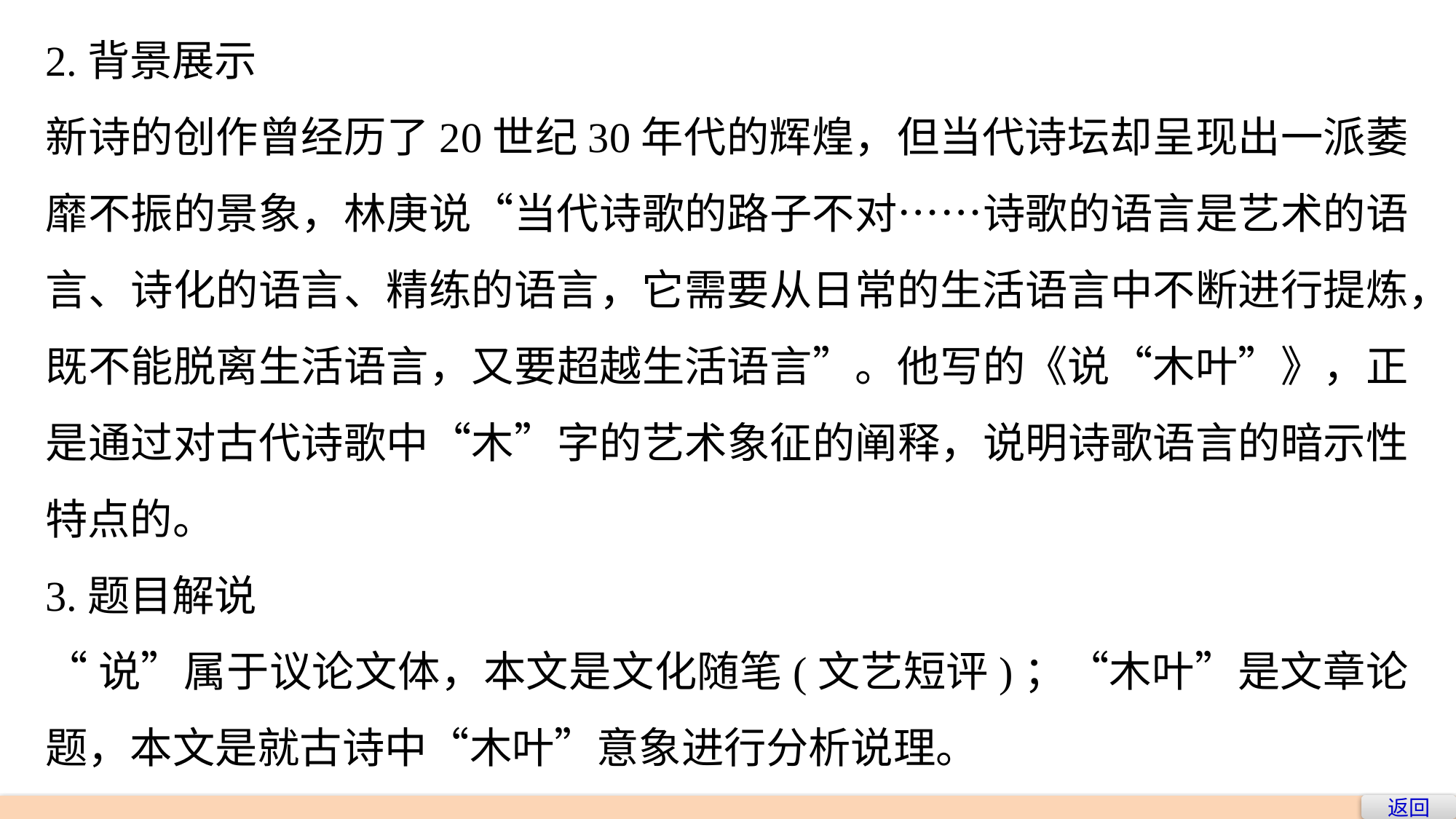

2.背景展示
新诗的创作曾经历了20世纪30年代的辉煌，但当代诗坛却呈现出一派萎靡不振的景象，林庚说“当代诗歌的路子不对……诗歌的语言是艺术的语言、诗化的语言、精练的语言，它需要从日常的生活语言中不断进行提炼，既不能脱离生活语言，又要超越生活语言”。他写的《说“木叶”》，正是通过对古代诗歌中“木”字的艺术象征的阐释，说明诗歌语言的暗示性特点的。
3.题目解说
“说”属于议论文体，本文是文化随笔(文艺短评)；“木叶”是文章论题，本文是就古诗中“木叶”意象进行分析说理。
返回